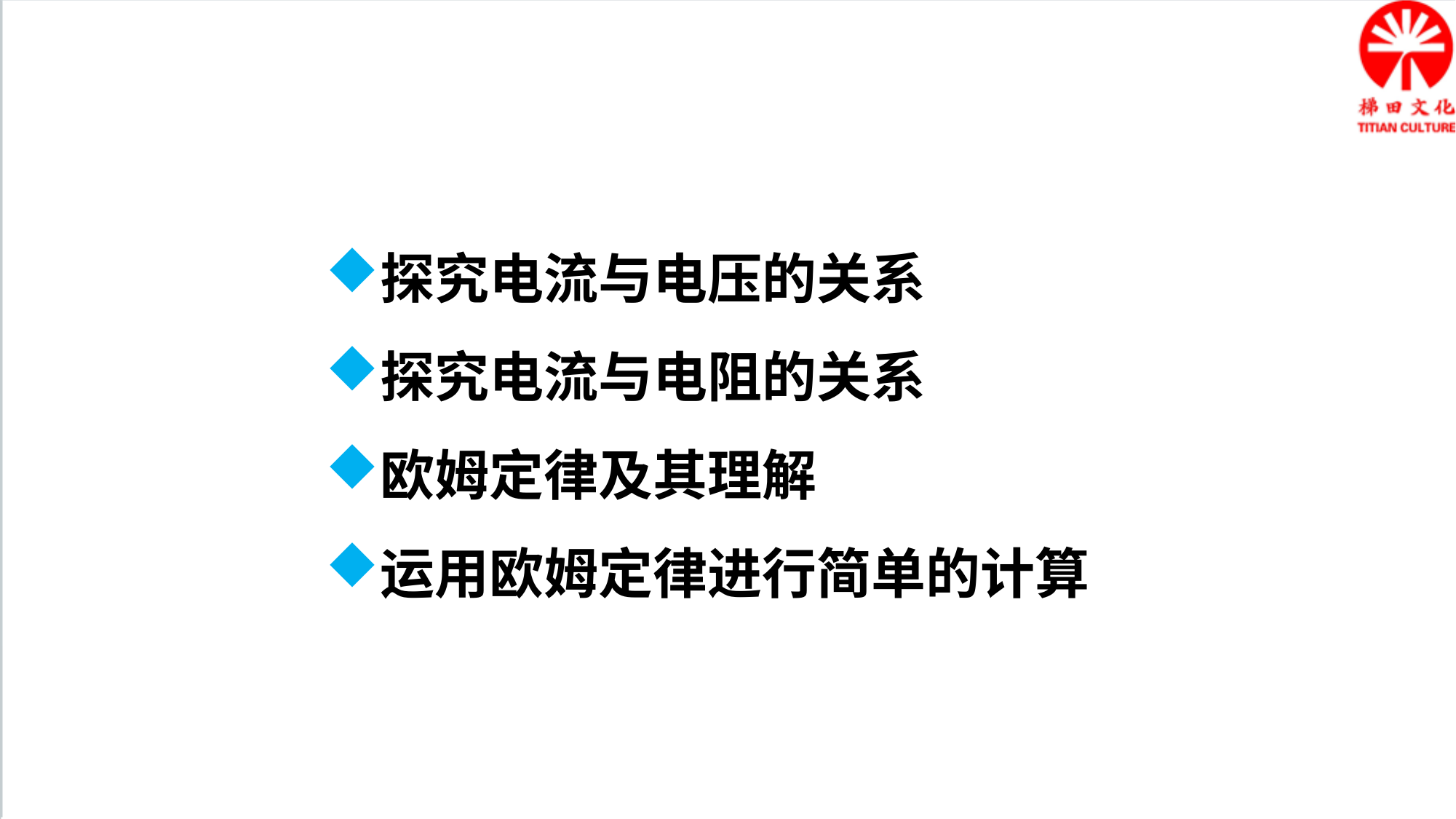

探究电流与电压的关系
探究电流与电阻的关系
欧姆定律及其理解
运用欧姆定律进行简单的计算